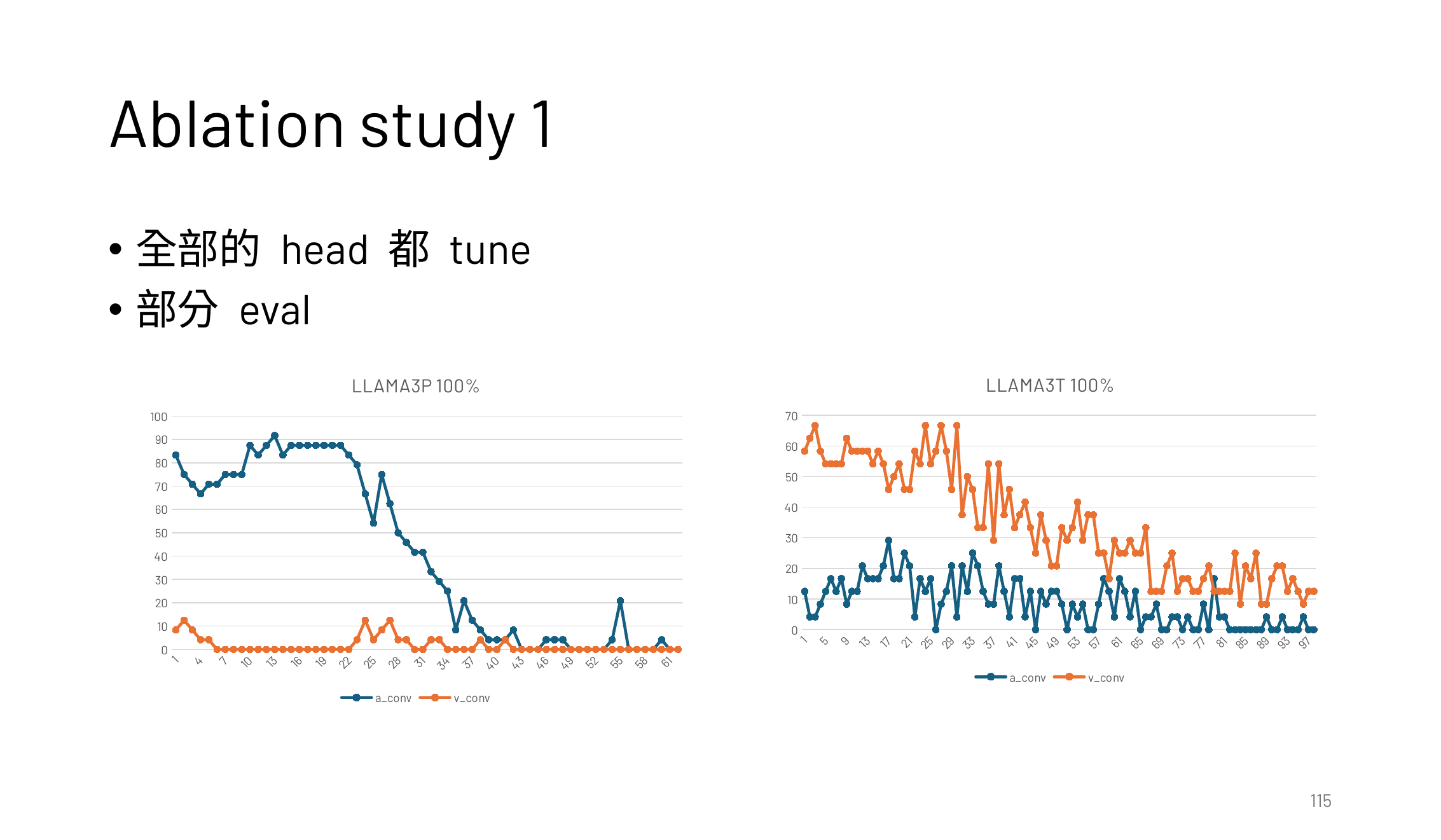

# Ablation study 1
全部的 head 都 tune
部分 eval

### Chart: LLAMA3P 100%

| Category | a_conv | v_conv |
|---|---|---|

### Chart: LLAMA3T 100%

| Category | a_conv | v_conv |
|---|---|---|
115